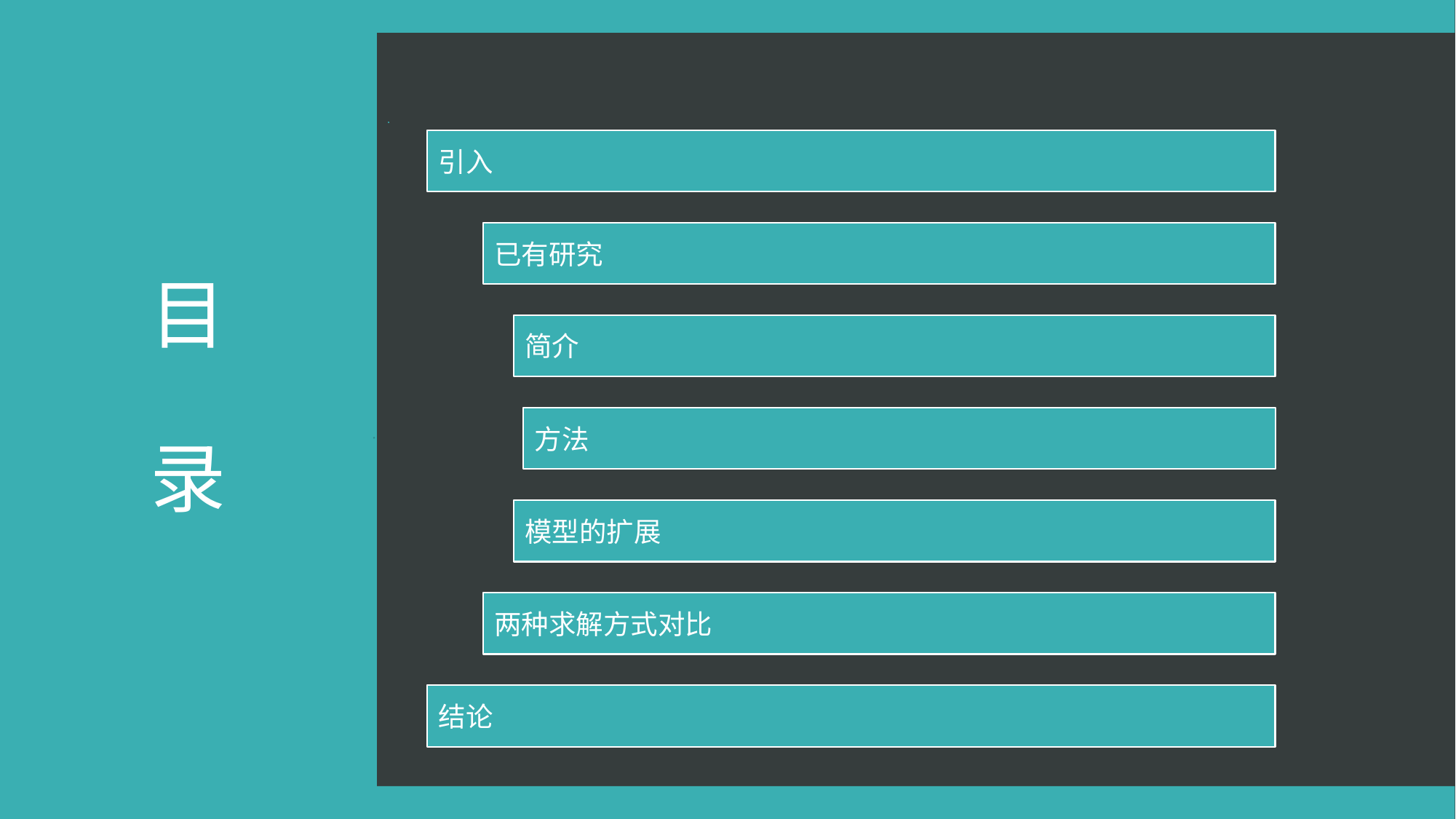

引入
已有研究
简介
方法
模型的扩展
两种求解方式对比
结论
目

录